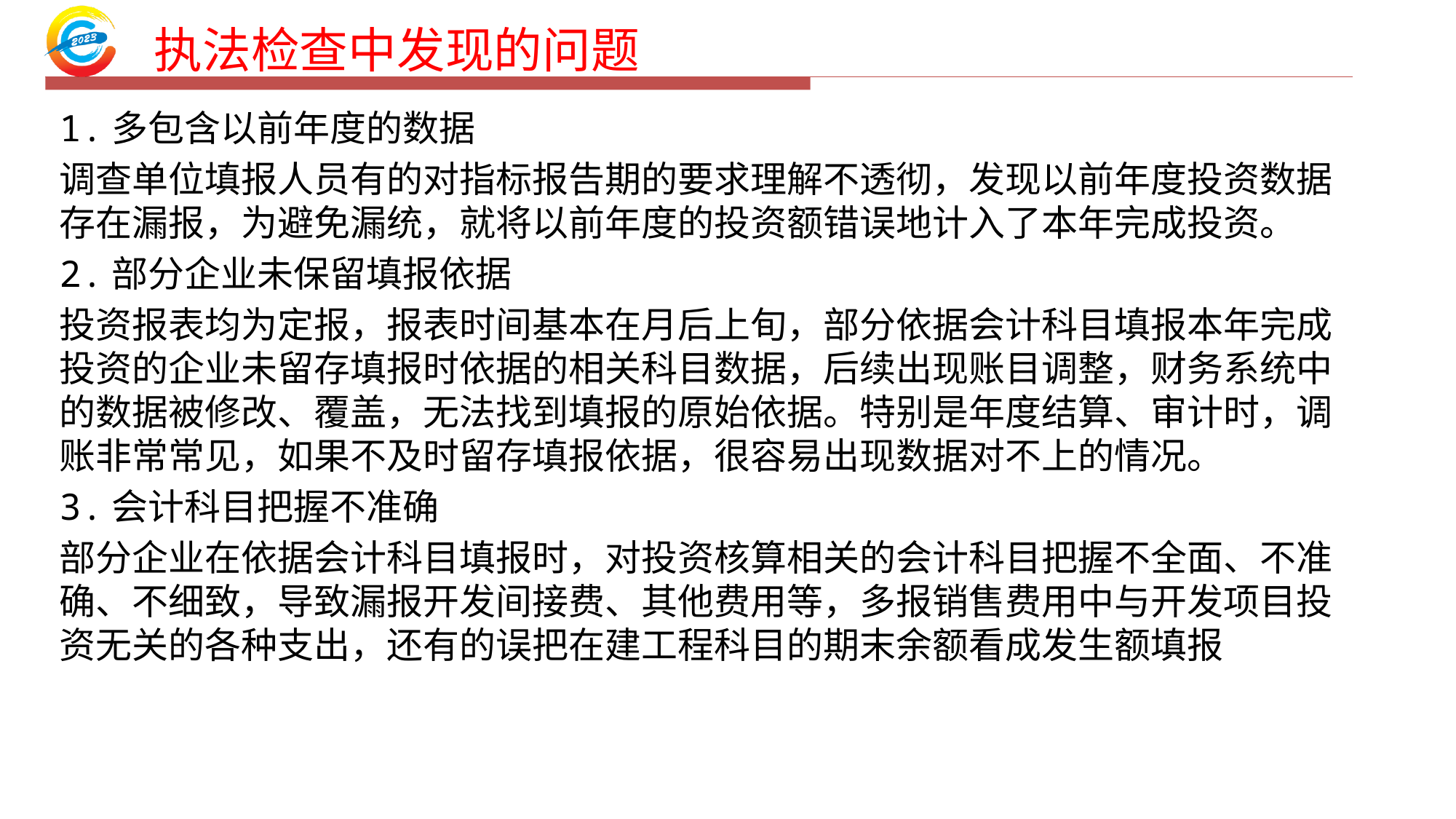

执法检查中发现的问题
1.多包含以前年度的数据
调查单位填报人员有的对指标报告期的要求理解不透彻，发现以前年度投资数据存在漏报，为避免漏统，就将以前年度的投资额错误地计入了本年完成投资。
2.部分企业未保留填报依据
投资报表均为定报，报表时间基本在月后上旬，部分依据会计科目填报本年完成投资的企业未留存填报时依据的相关科目数据，后续出现账目调整，财务系统中的数据被修改、覆盖，无法找到填报的原始依据。特别是年度结算、审计时，调账非常常见，如果不及时留存填报依据，很容易出现数据对不上的情况。
3.会计科目把握不准确
部分企业在依据会计科目填报时，对投资核算相关的会计科目把握不全面、不准确、不细致，导致漏报开发间接费、其他费用等，多报销售费用中与开发项目投资无关的各种支出，还有的误把在建工程科目的期末余额看成发生额填报